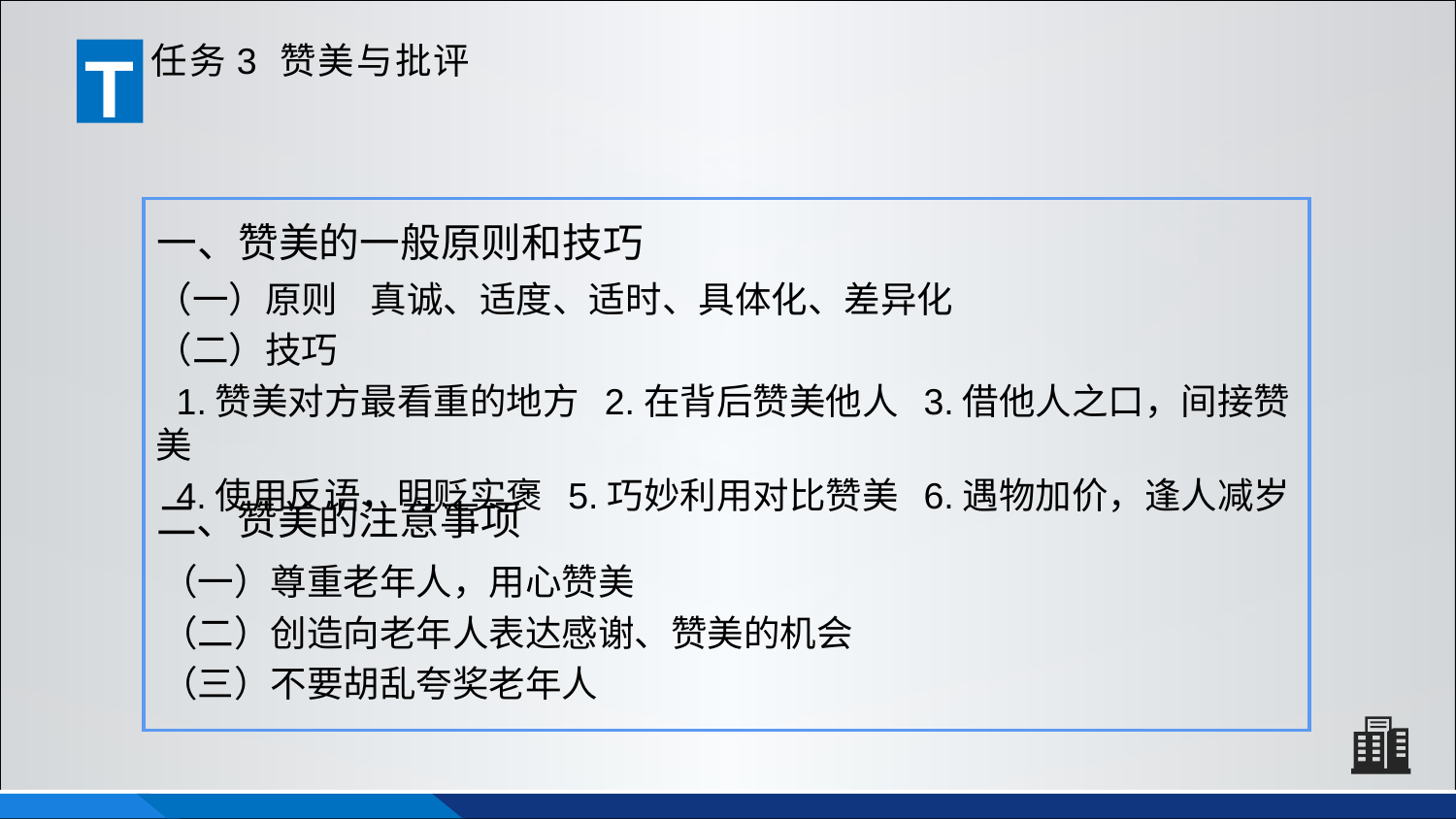

T
任务3 赞美与批评

一、赞美的一般原则和技巧
（一）原则    真诚、适度、适时、具体化、差异化
（二）技巧
  1.赞美对方最看重的地方  2.在背后赞美他人  3.借他人之口，间接赞美
  4.使用反语，明贬实褒  5.巧妙利用对比赞美  6.遇物加价，逢人减岁

二、赞美的注意事项
（一）尊重老年人，用心赞美
（二）创造向老年人表达感谢、赞美的机会
（三）不要胡乱夸奖老年人